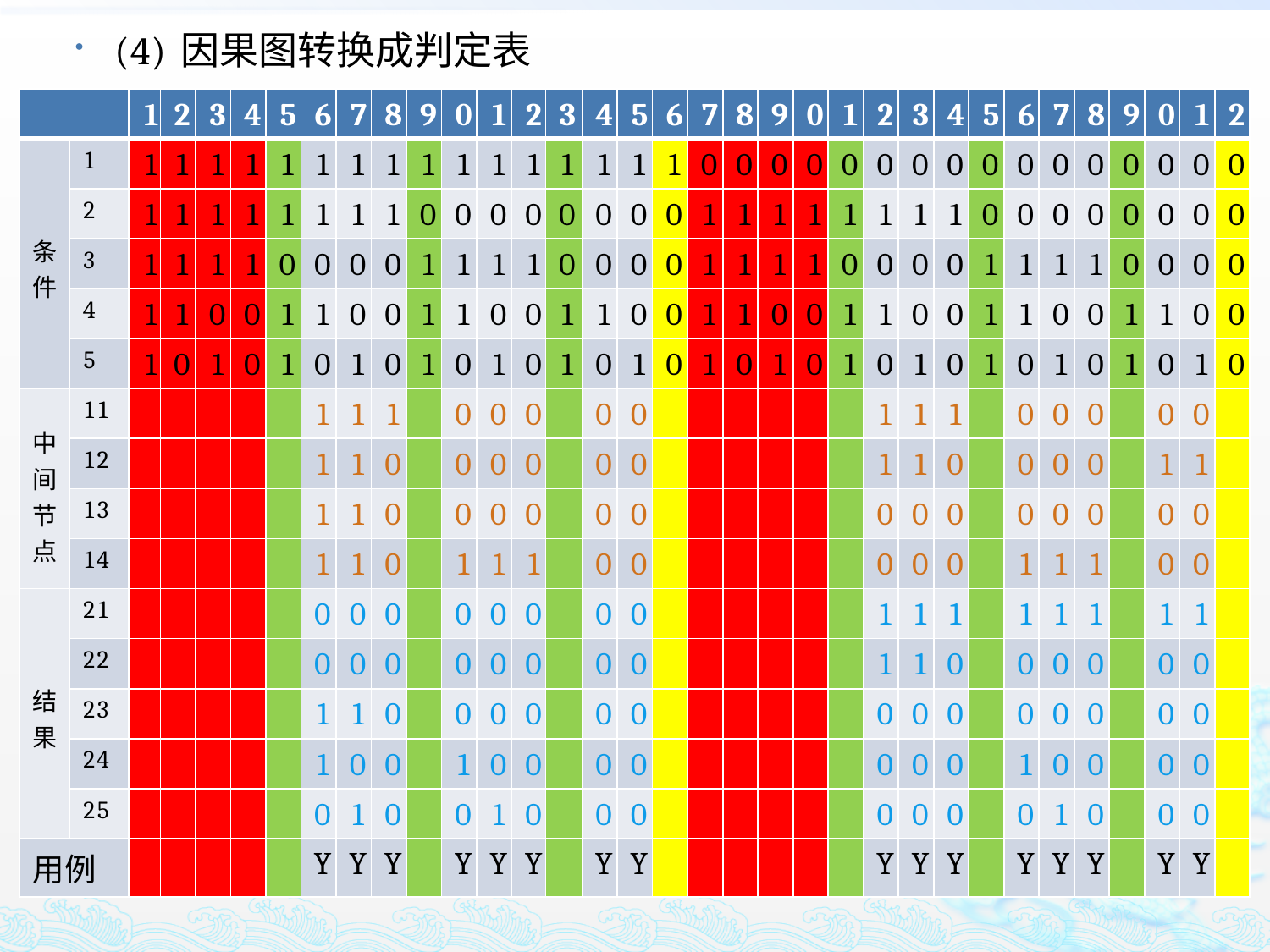

(4) 因果图转换成判定表

|  |  | 1 | 2 | 3 | 4 | 5 | 6 | 7 | 8 | 9 | 0 | 1 | 2 | 3 | 4 | 5 | 6 | 7 | 8 | 9 | 0 | 1 | 2 | 3 | 4 | 5 | 6 | 7 | 8 | 9 | 0 | 1 | 2 |
| --- | --- | --- | --- | --- | --- | --- | --- | --- | --- | --- | --- | --- | --- | --- | --- | --- | --- | --- | --- | --- | --- | --- | --- | --- | --- | --- | --- | --- | --- | --- | --- | --- | --- |
| 条件 | 1 | 1 | 1 | 1 | 1 | 1 | 1 | 1 | 1 | 1 | 1 | 1 | 1 | 1 | 1 | 1 | 1 | 0 | 0 | 0 | 0 | 0 | 0 | 0 | 0 | 0 | 0 | 0 | 0 | 0 | 0 | 0 | 0 |
|  | 2 | 1 | 1 | 1 | 1 | 1 | 1 | 1 | 1 | 0 | 0 | 0 | 0 | 0 | 0 | 0 | 0 | 1 | 1 | 1 | 1 | 1 | 1 | 1 | 1 | 0 | 0 | 0 | 0 | 0 | 0 | 0 | 0 |
|  | 3 | 1 | 1 | 1 | 1 | 0 | 0 | 0 | 0 | 1 | 1 | 1 | 1 | 0 | 0 | 0 | 0 | 1 | 1 | 1 | 1 | 0 | 0 | 0 | 0 | 1 | 1 | 1 | 1 | 0 | 0 | 0 | 0 |
|  | 4 | 1 | 1 | 0 | 0 | 1 | 1 | 0 | 0 | 1 | 1 | 0 | 0 | 1 | 1 | 0 | 0 | 1 | 1 | 0 | 0 | 1 | 1 | 0 | 0 | 1 | 1 | 0 | 0 | 1 | 1 | 0 | 0 |
|  | 5 | 1 | 0 | 1 | 0 | 1 | 0 | 1 | 0 | 1 | 0 | 1 | 0 | 1 | 0 | 1 | 0 | 1 | 0 | 1 | 0 | 1 | 0 | 1 | 0 | 1 | 0 | 1 | 0 | 1 | 0 | 1 | 0 |
| 中间节点 | 11 |  |  |  |  |  | 1 | 1 | 1 |  | 0 | 0 | 0 |  | 0 | 0 |  |  |  |  |  |  | 1 | 1 | 1 |  | 0 | 0 | 0 |  | 0 | 0 |  |
|  | 12 |  |  |  |  |  | 1 | 1 | 0 |  | 0 | 0 | 0 |  | 0 | 0 |  |  |  |  |  |  | 1 | 1 | 0 |  | 0 | 0 | 0 |  | 1 | 1 |  |
|  | 13 |  |  |  |  |  | 1 | 1 | 0 |  | 0 | 0 | 0 |  | 0 | 0 |  |  |  |  |  |  | 0 | 0 | 0 |  | 0 | 0 | 0 |  | 0 | 0 |  |
|  | 14 |  |  |  |  |  | 1 | 1 | 0 |  | 1 | 1 | 1 |  | 0 | 0 |  |  |  |  |  |  | 0 | 0 | 0 |  | 1 | 1 | 1 |  | 0 | 0 |  |
| 结果 | 21 |  |  |  |  |  | 0 | 0 | 0 |  | 0 | 0 | 0 |  | 0 | 0 |  |  |  |  |  |  | 1 | 1 | 1 |  | 1 | 1 | 1 |  | 1 | 1 |  |
|  | 22 |  |  |  |  |  | 0 | 0 | 0 |  | 0 | 0 | 0 |  | 0 | 0 |  |  |  |  |  |  | 1 | 1 | 0 |  | 0 | 0 | 0 |  | 0 | 0 |  |
|  | 23 |  |  |  |  |  | 1 | 1 | 0 |  | 0 | 0 | 0 |  | 0 | 0 |  |  |  |  |  |  | 0 | 0 | 0 |  | 0 | 0 | 0 |  | 0 | 0 |  |
|  | 24 |  |  |  |  |  | 1 | 0 | 0 |  | 1 | 0 | 0 |  | 0 | 0 |  |  |  |  |  |  | 0 | 0 | 0 |  | 1 | 0 | 0 |  | 0 | 0 |  |
|  | 25 |  |  |  |  |  | 0 | 1 | 0 |  | 0 | 1 | 0 |  | 0 | 0 |  |  |  |  |  |  | 0 | 0 | 0 |  | 0 | 1 | 0 |  | 0 | 0 |  |
| 用例 |  |  |  |  |  |  | Y | Y | Y |  | Y | Y | Y |  | Y | Y |  |  |  |  |  |  | Y | Y | Y |  | Y | Y | Y |  | Y | Y |  |